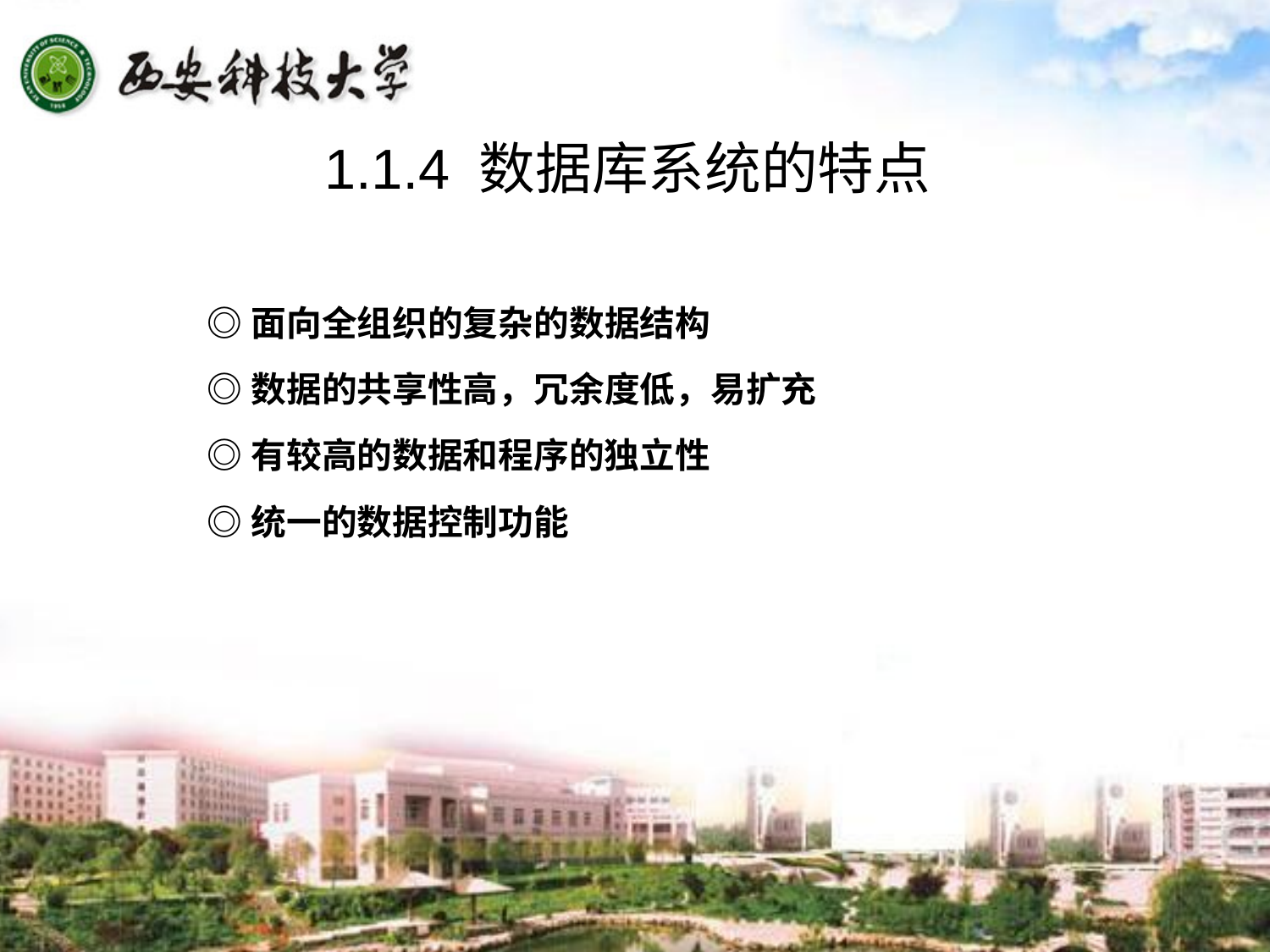

1.1.4 数据库系统的特点
◎面向全组织的复杂的数据结构
◎数据的共享性高，冗余度低，易扩充
◎有较高的数据和程序的独立性
◎统一的数据控制功能